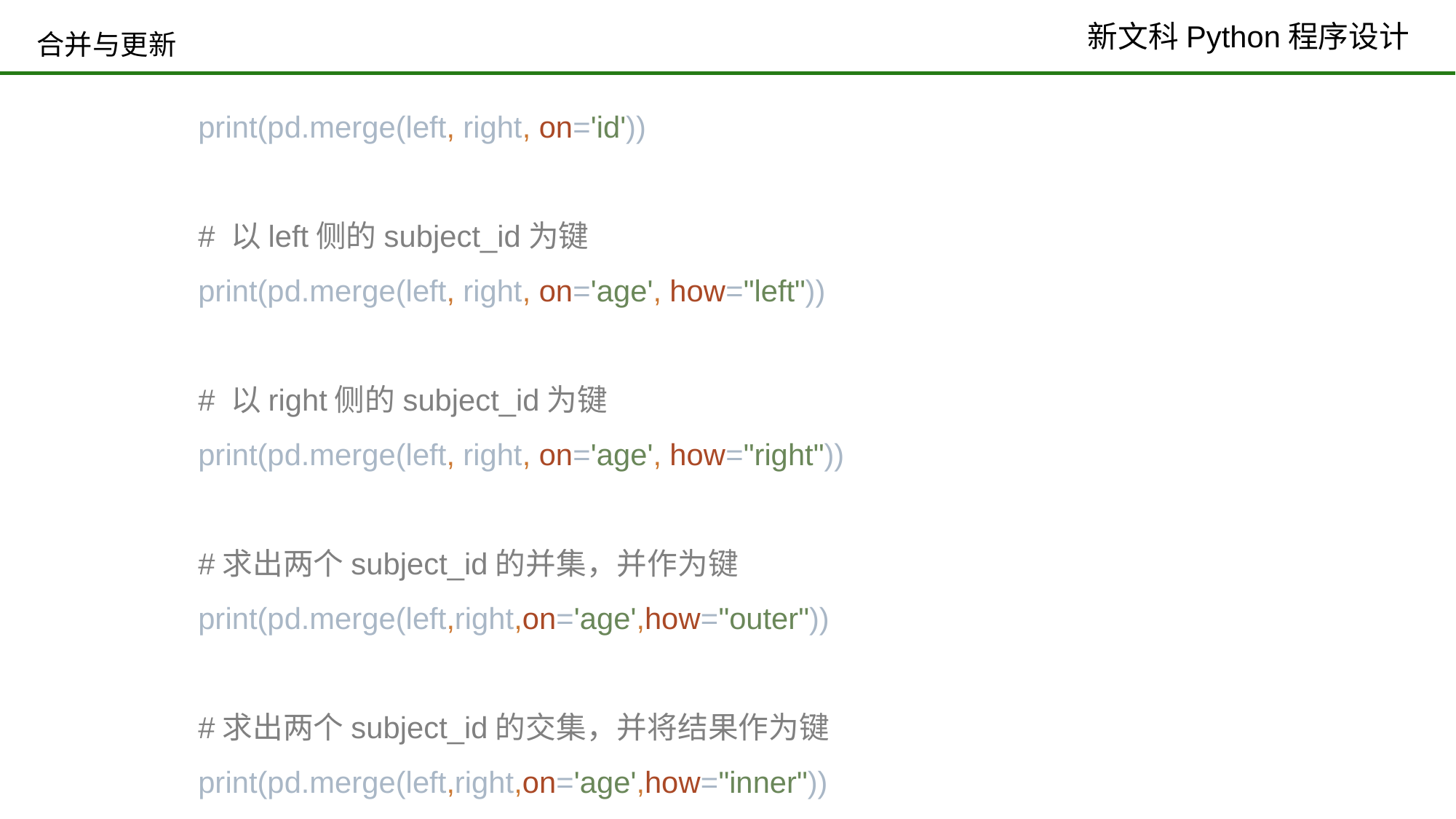

# 合并与更新
print(pd.merge(left, right, on='id'))
# 以left侧的subject_id为键
print(pd.merge(left, right, on='age', how="left"))
# 以right侧的subject_id为键
print(pd.merge(left, right, on='age', how="right"))
#求出两个subject_id的并集，并作为键
print(pd.merge(left,right,on='age',how="outer"))
#求出两个subject_id的交集，并将结果作为键
print(pd.merge(left,right,on='age',how="inner"))